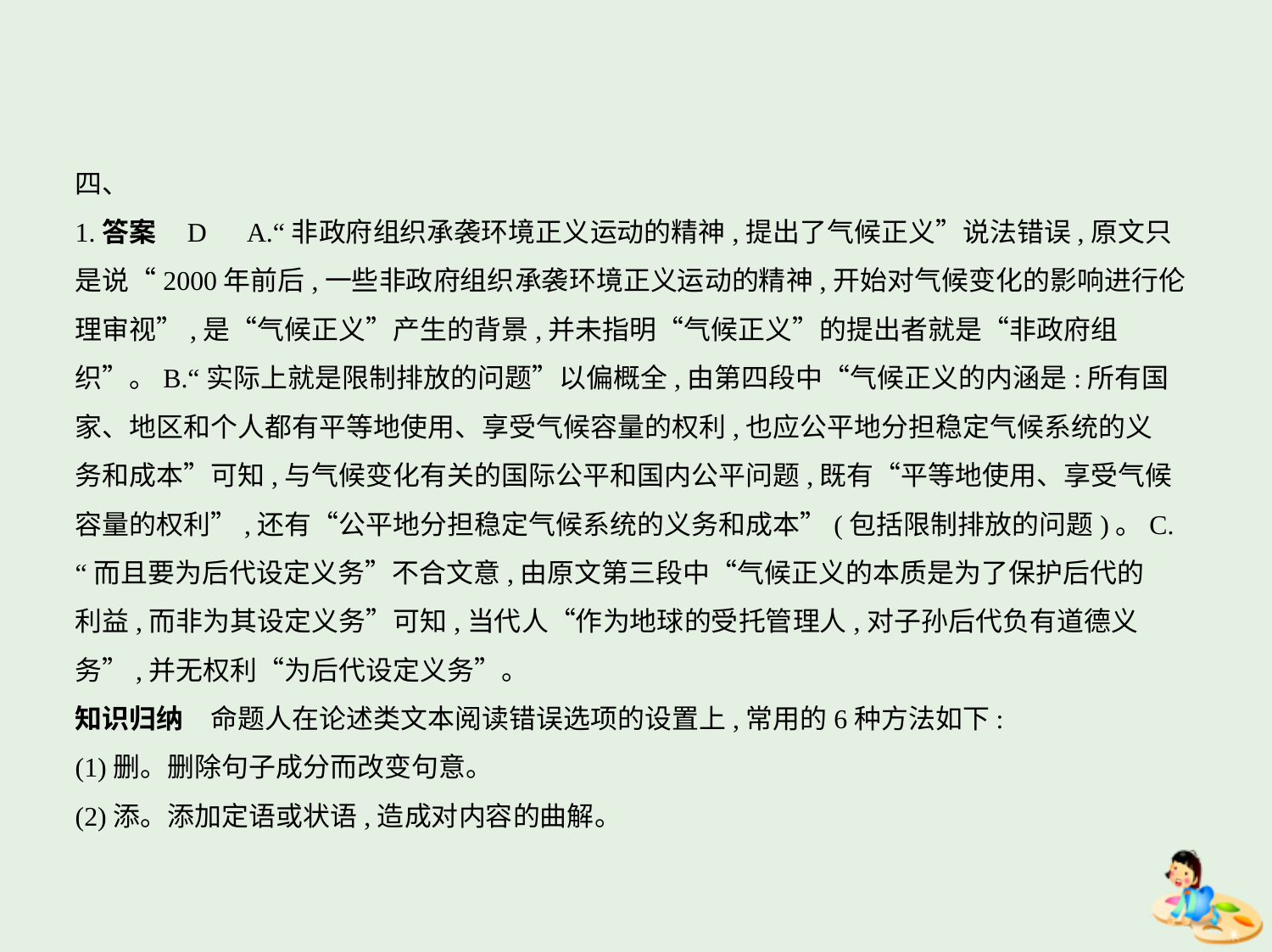

四、
1.答案    D　A.“非政府组织承袭环境正义运动的精神,提出了气候正义”说法错误,原文只
是说“2000年前后,一些非政府组织承袭环境正义运动的精神,开始对气候变化的影响进行伦
理审视”,是“气候正义”产生的背景,并未指明“气候正义”的提出者就是“非政府组
织”。B.“实际上就是限制排放的问题”以偏概全,由第四段中“气候正义的内涵是:所有国
家、地区和个人都有平等地使用、享受气候容量的权利,也应公平地分担稳定气候系统的义
务和成本”可知,与气候变化有关的国际公平和国内公平问题,既有“平等地使用、享受气候
容量的权利”,还有“公平地分担稳定气候系统的义务和成本”(包括限制排放的问题)。C.
“而且要为后代设定义务”不合文意,由原文第三段中“气候正义的本质是为了保护后代的
利益,而非为其设定义务”可知,当代人“作为地球的受托管理人,对子孙后代负有道德义
务”,并无权利“为后代设定义务”。
知识归纳　命题人在论述类文本阅读错误选项的设置上,常用的6种方法如下:
(1)删。删除句子成分而改变句意。
(2)添。添加定语或状语,造成对内容的曲解。